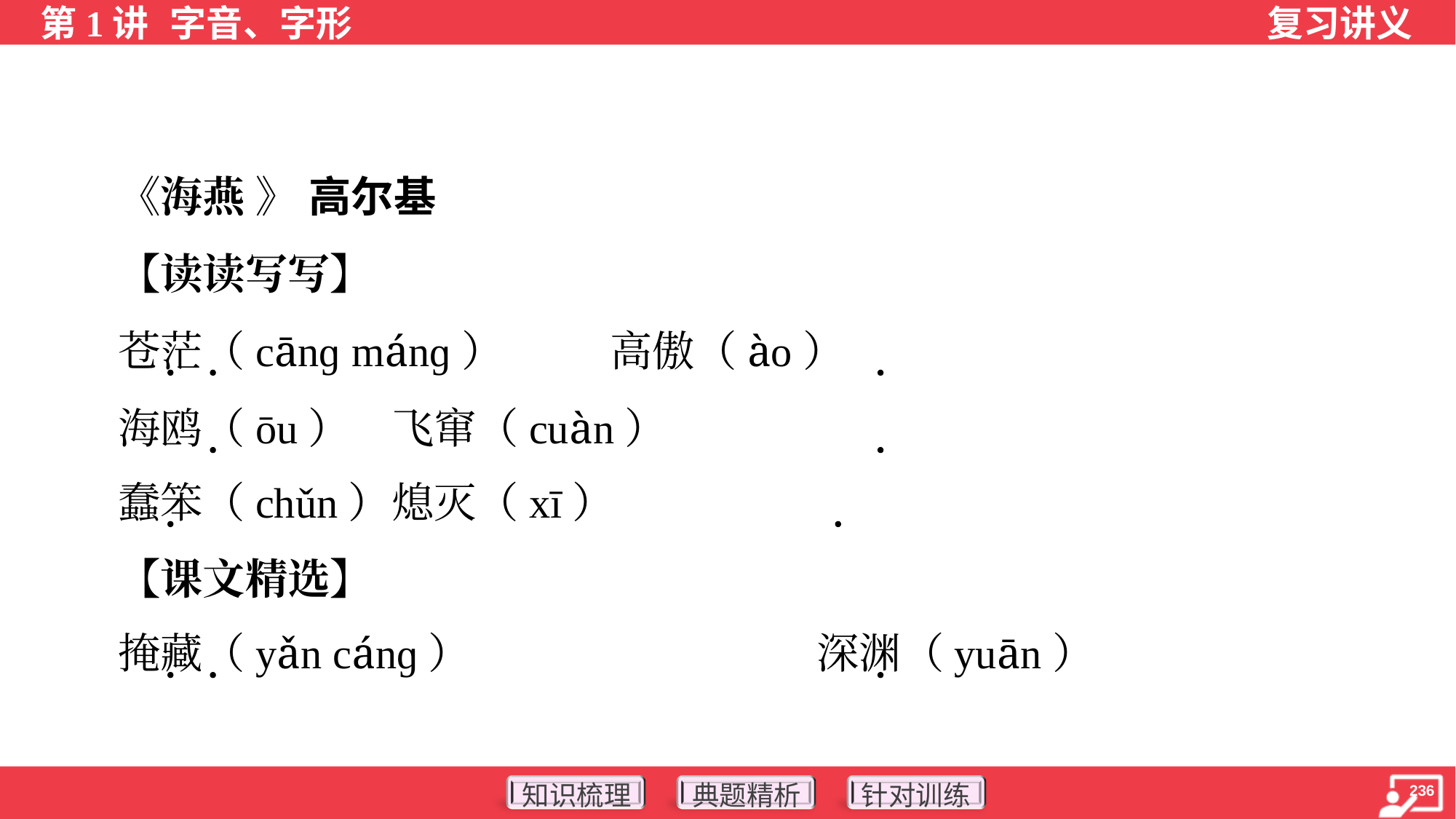

《海燕 》 高尔基
    【读读写写】
    苍茫（cānɡ mánɡ）	高傲（ào）
    海鸥（ōu）	飞窜（cuàn）
    蠢笨（chǔn）	熄灭（xī）

    【课文精选】
    掩藏（yǎn cánɡ）	深渊（yuān）